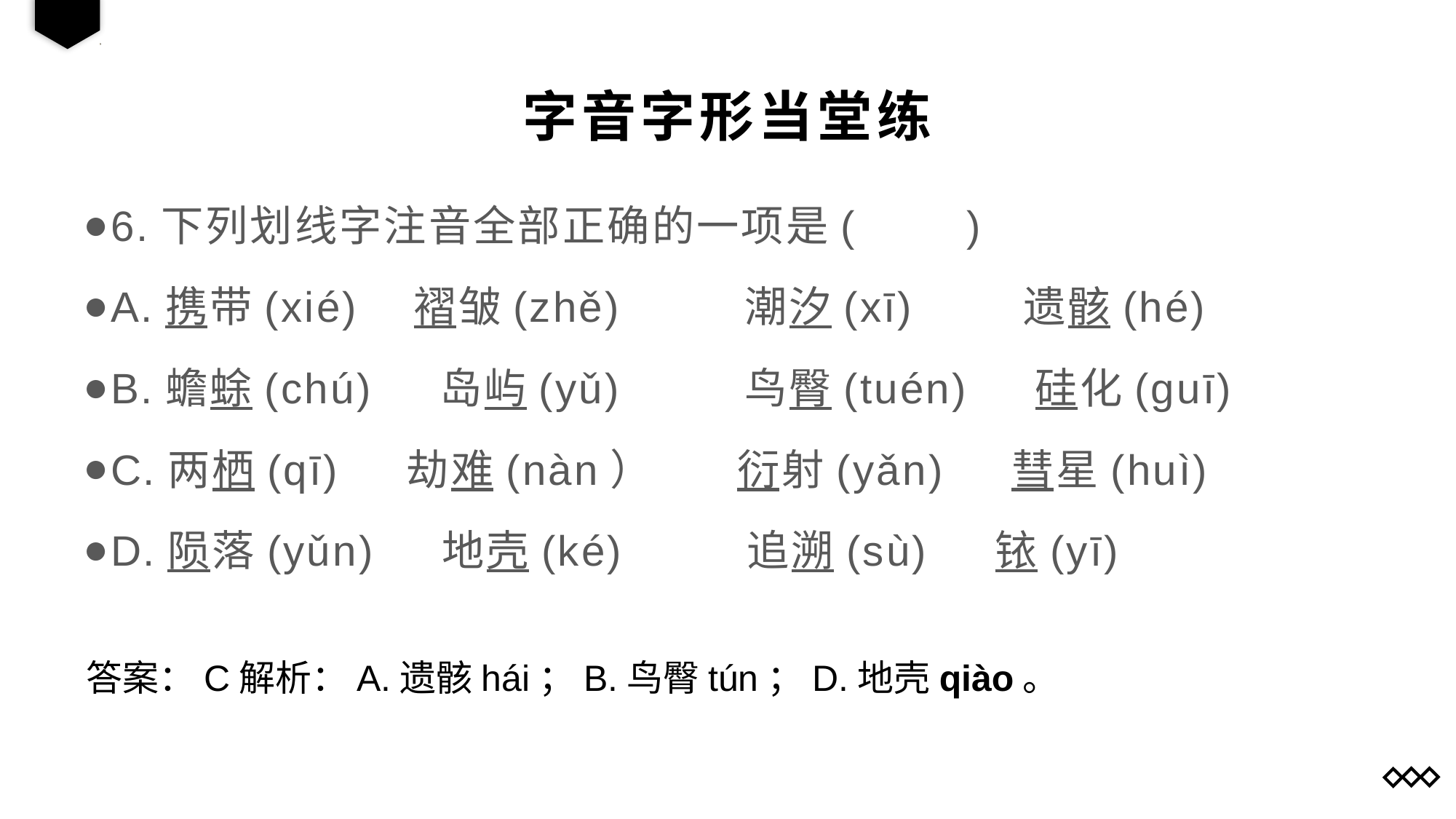

字音字形当堂练
6.下列划线字注音全部正确的一项是(　　)
A.携带(xié)　褶皱(zhě)        潮汐(xī)       遗骸(hé)
B.蟾蜍(chú)    岛屿(yǔ)        鸟臀(tuén)    硅化(ɡuī)
C.两栖(qī)    劫难(nàn）       衍射(yǎn)    彗星(huì)
D.陨落(yǔn)    地壳(ké)        追溯(sù)    铱(yī)
答案：C解析：A.遗骸hái；B.鸟臀tún；D.地壳qiào。